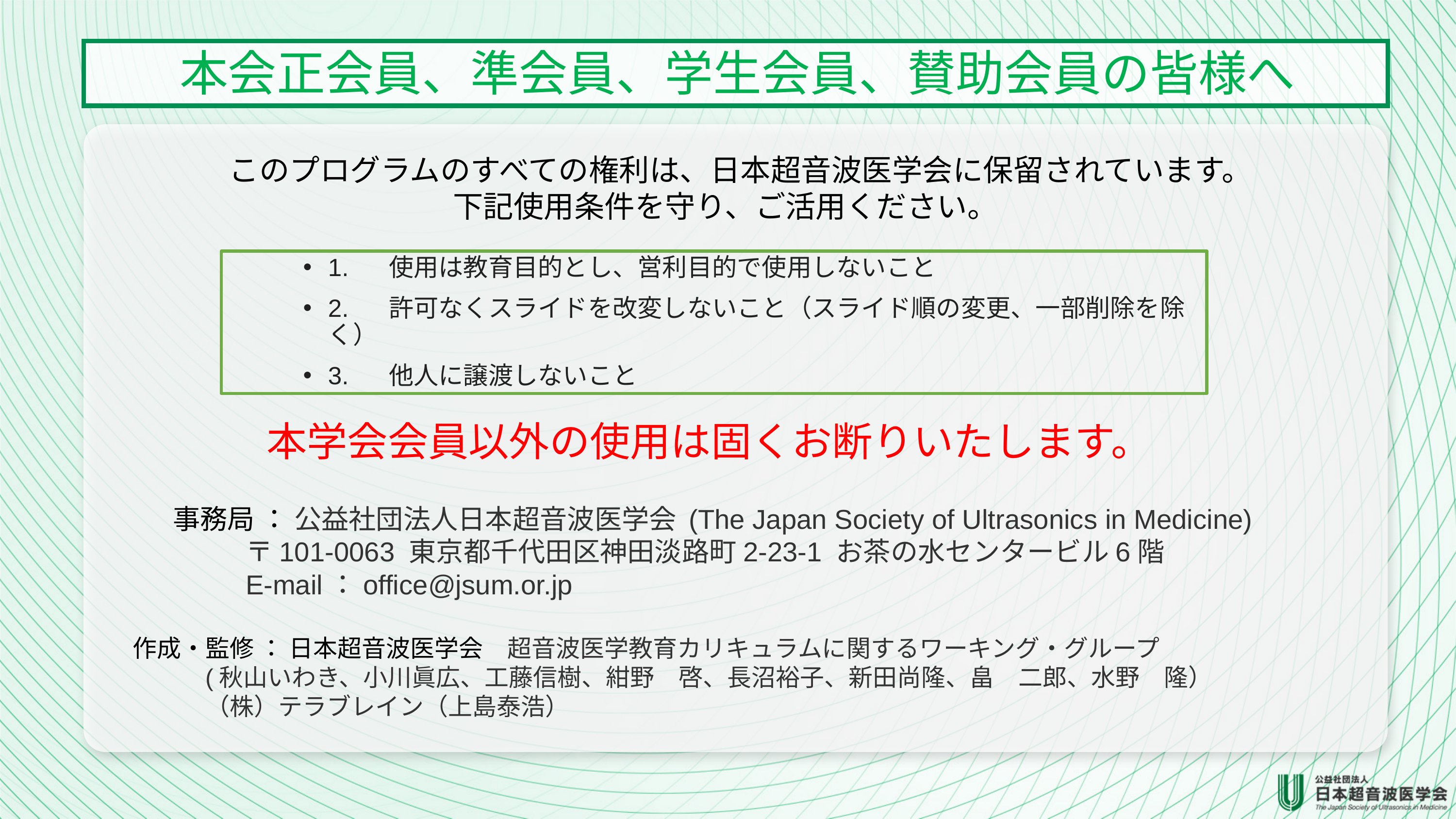

本会正会員、準会員、学生会員、賛助会員の皆様へ

このプログラムのすべての権利は、日本超音波医学会に保留されています。
下記使用条件を守り、ご活用ください。

1.     使用は教育目的とし、営利目的で使用しないこと
2.     許可なくスライドを改変しないこと（スライド順の変更、一部削除を除く）
3.     他人に譲渡しないこと
本学会会員以外の使用は固くお断りいたします。
事務局 ： 公益社団法人日本超音波医学会 (The Japan Society of Ultrasonics in Medicine)
	〒101-0063 東京都千代田区神田淡路町2-23-1 お茶の水センタービル6階
	E-mail：office@jsum.or.jp
作成・監修 ： 日本超音波医学会　超音波医学教育カリキュラムに関するワーキング・グループ
	(秋山いわき、小川眞広、工藤信樹、紺野　啓、長沼裕子、新田尚隆、畠　二郎、水野　隆）
	（株）テラブレイン（上島泰浩）